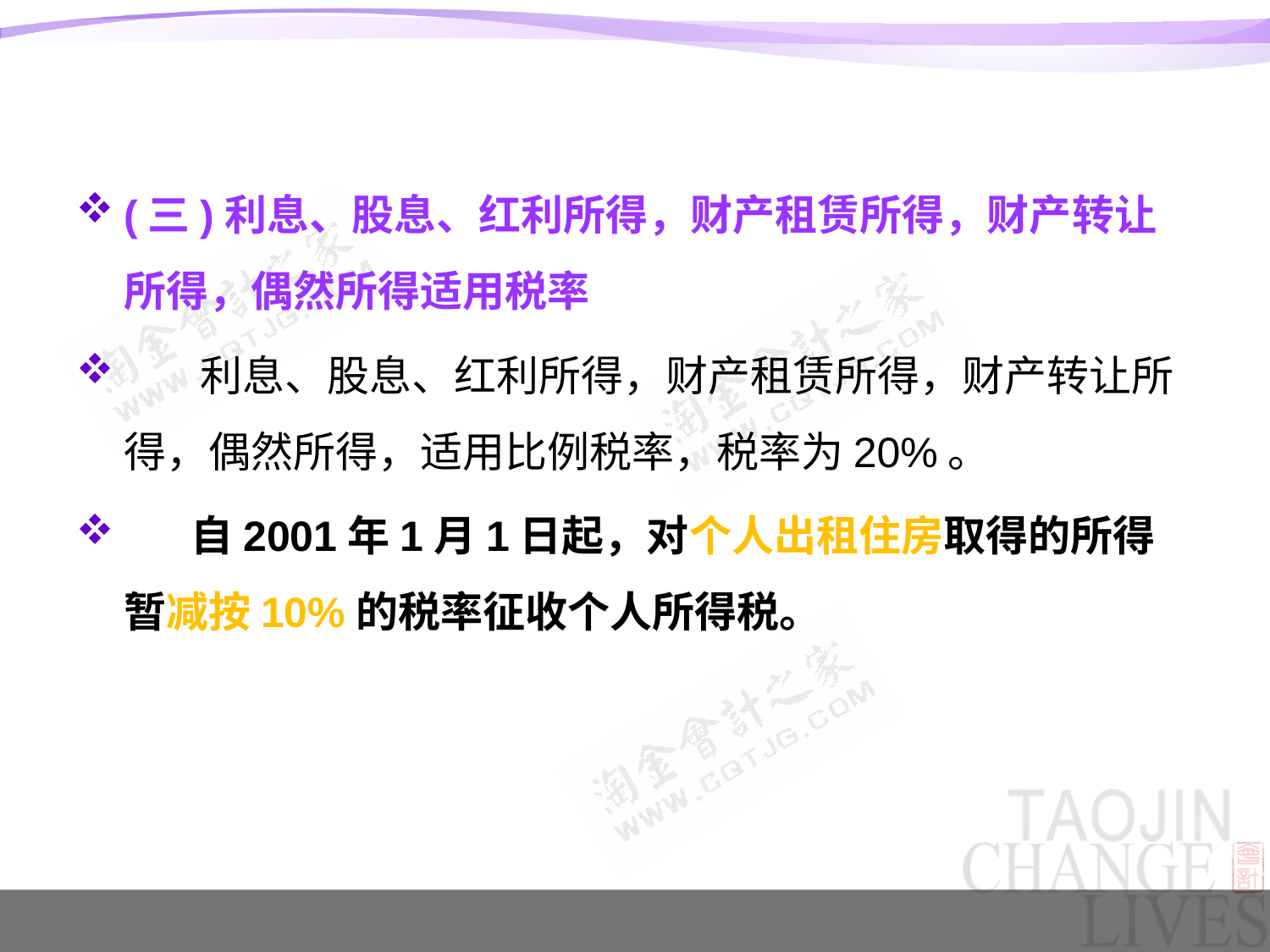

#
(三)利息、股息、红利所得，财产租赁所得，财产转让所得，偶然所得适用税率
       利息、股息、红利所得，财产租赁所得，财产转让所得，偶然所得，适用比例税率，税率为20%。
      自2001年1月1日起，对个人出租住房取得的所得暂减按10%的税率征收个人所得税。